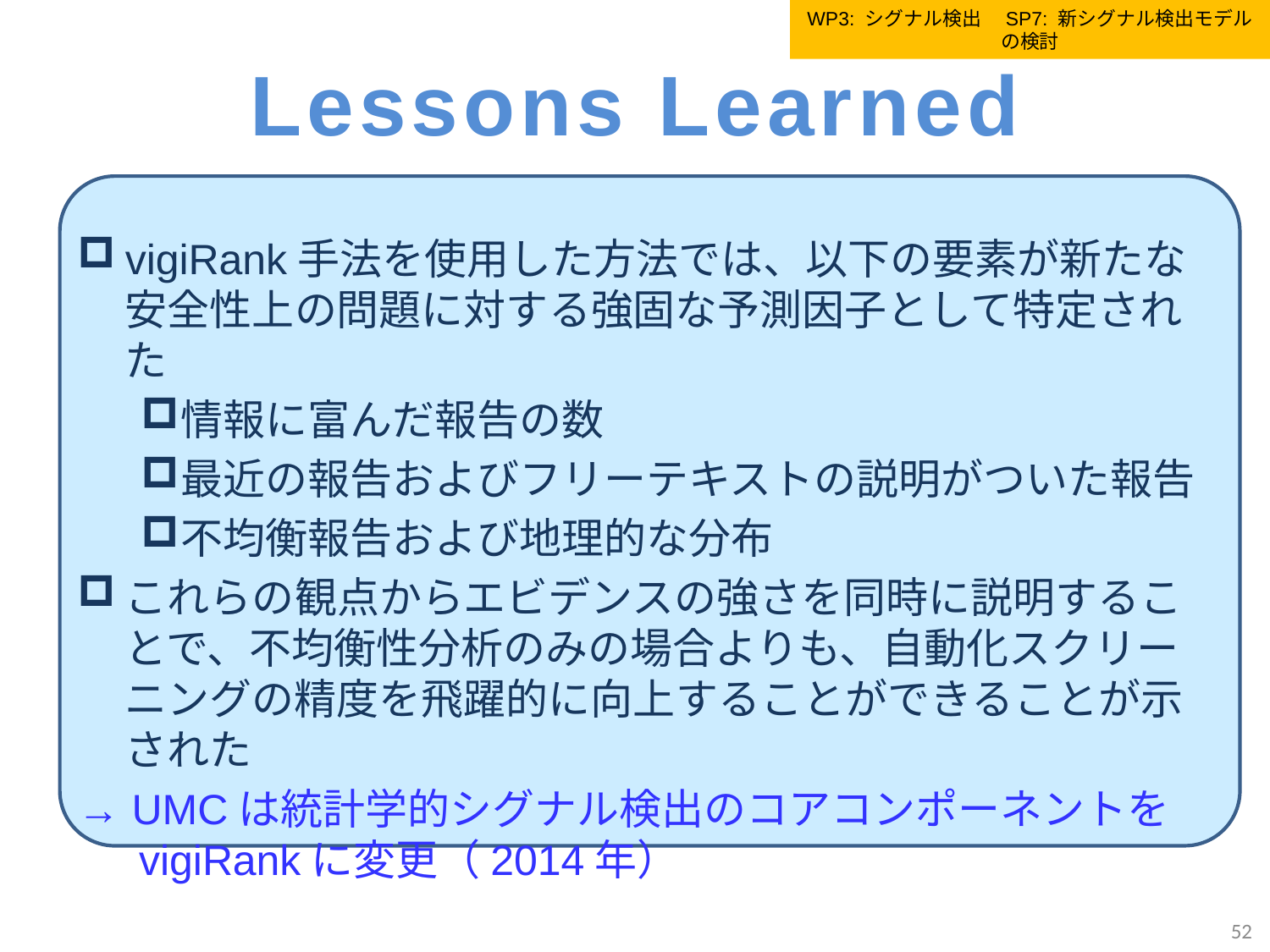

WP3: シグナル検出　SP7: 新シグナル検出モデルの検討
# Lessons Learned

vigiRank手法を使用した方法では、以下の要素が新たな安全性上の問題に対する強固な予測因子として特定された
情報に富んだ報告の数
最近の報告およびフリーテキストの説明がついた報告
不均衡報告および地理的な分布
これらの観点からエビデンスの強さを同時に説明することで、不均衡性分析のみの場合よりも、自動化スクリーニングの精度を飛躍的に向上することができることが示された
→ UMCは統計学的シグナル検出のコアコンポーネントをvigiRankに変更（2014年）

52